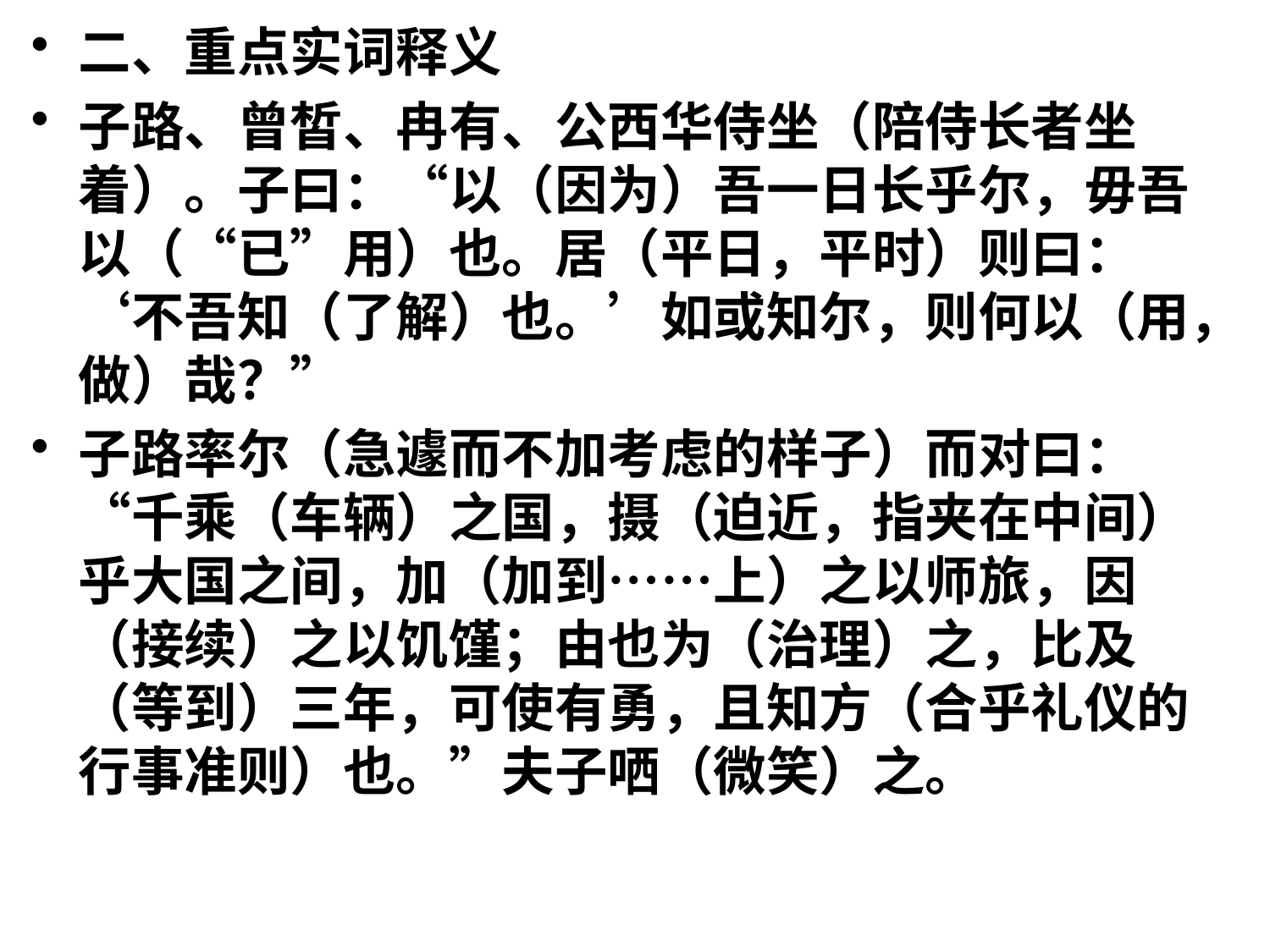

二、重点实词释义
子路、曾皙、冉有、公西华侍坐（陪侍长者坐着）。子曰：“以（因为）吾一日长乎尔，毋吾以（“已”用）也。居（平日，平时）则曰：‘不吾知（了解）也。’如或知尔，则何以（用，做）哉？”
子路率尔（急遽而不加考虑的样子）而对曰：“千乘（车辆）之国，摄（迫近，指夹在中间）乎大国之间，加（加到……上）之以师旅，因（接续）之以饥馑；由也为（治理）之，比及（等到）三年，可使有勇，且知方（合乎礼仪的行事准则）也。”夫子哂（微笑）之。